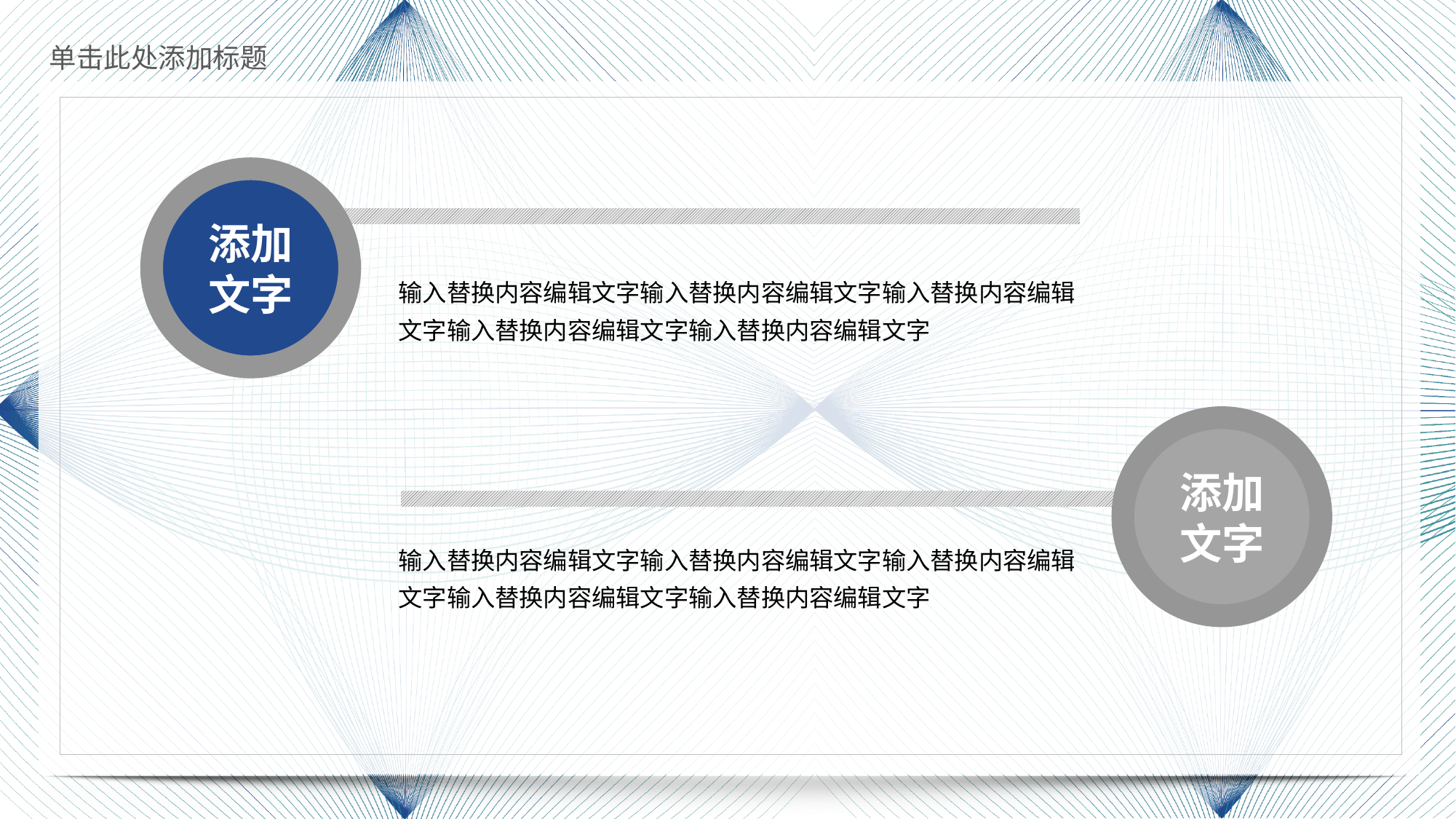

添加文字

输入替换内容编辑文字输入替换内容编辑文字输入替换内容编辑文字输入替换内容编辑文字输入替换内容编辑文字
添加文字

输入替换内容编辑文字输入替换内容编辑文字输入替换内容编辑文字输入替换内容编辑文字输入替换内容编辑文字